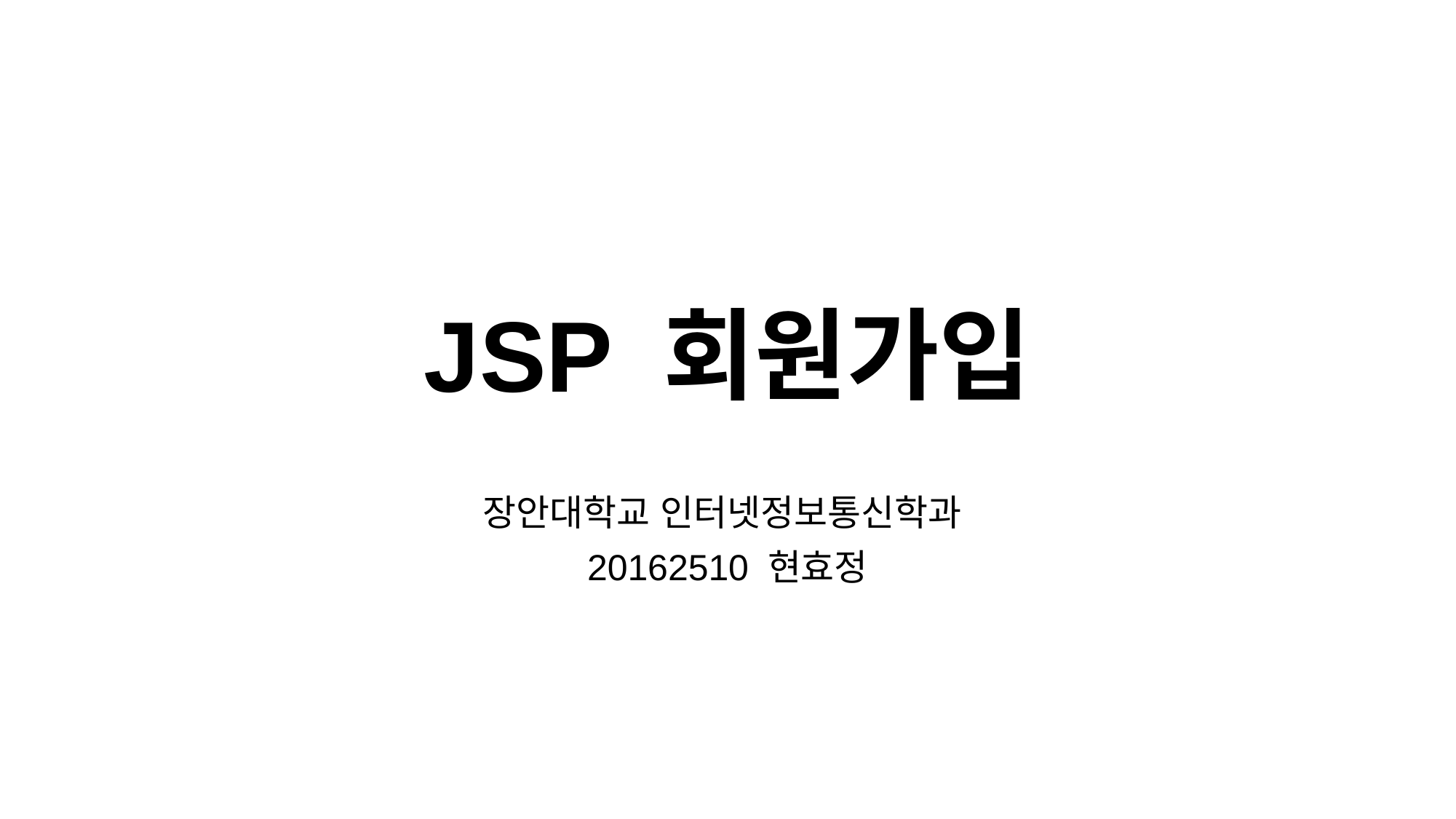

# JSP 회원가입

장안대학교 인터넷정보통신학과
20162510 현효정